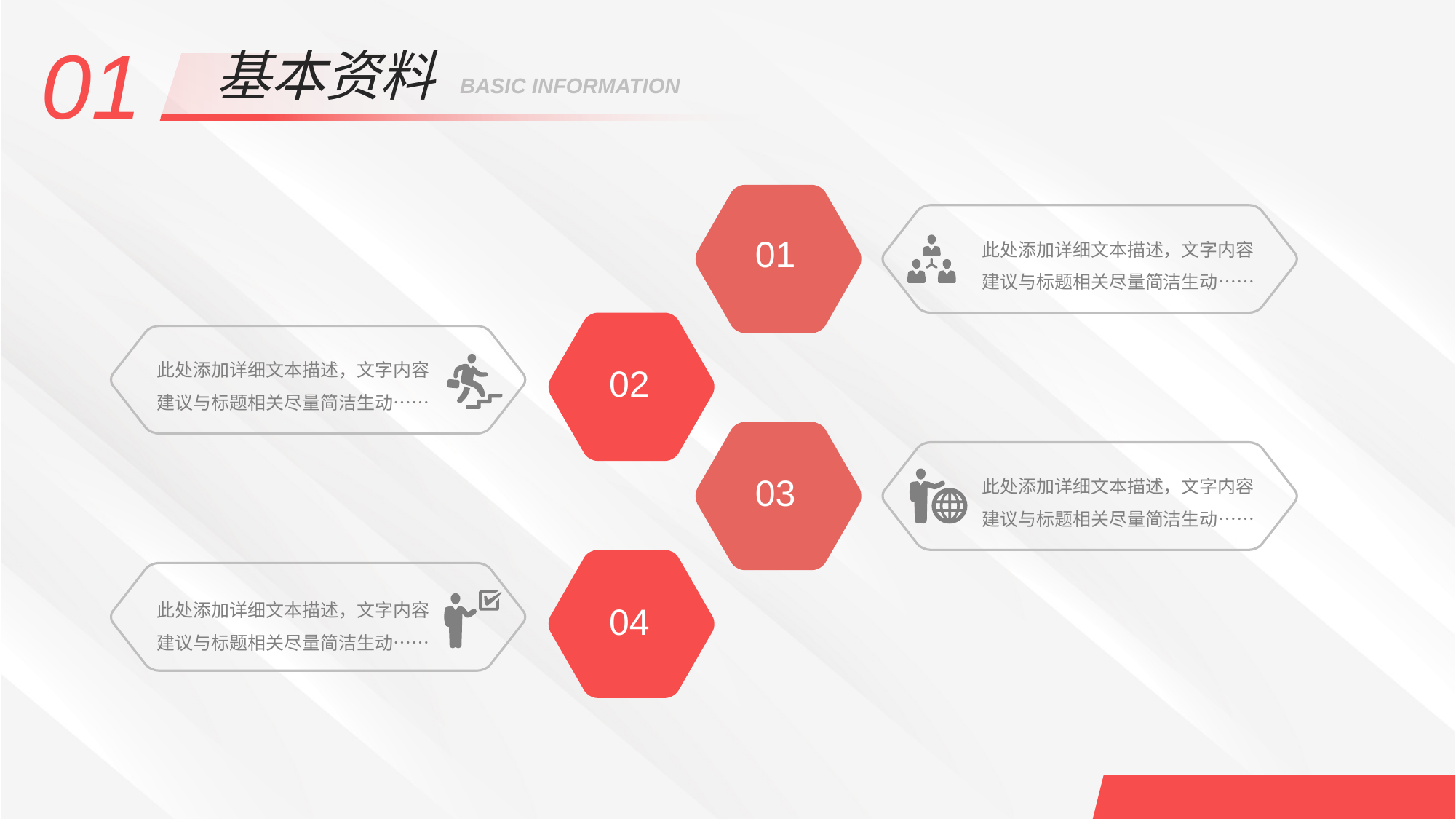

01
基本资料

BASIC INFORMATION

此处添加详细文本描述，文字内容建议与标题相关尽量简洁生动……
01

此处添加详细文本描述，文字内容建议与标题相关尽量简洁生动……

02

此处添加详细文本描述，文字内容建议与标题相关尽量简洁生动……
03

此处添加详细文本描述，文字内容建议与标题相关尽量简洁生动……

04